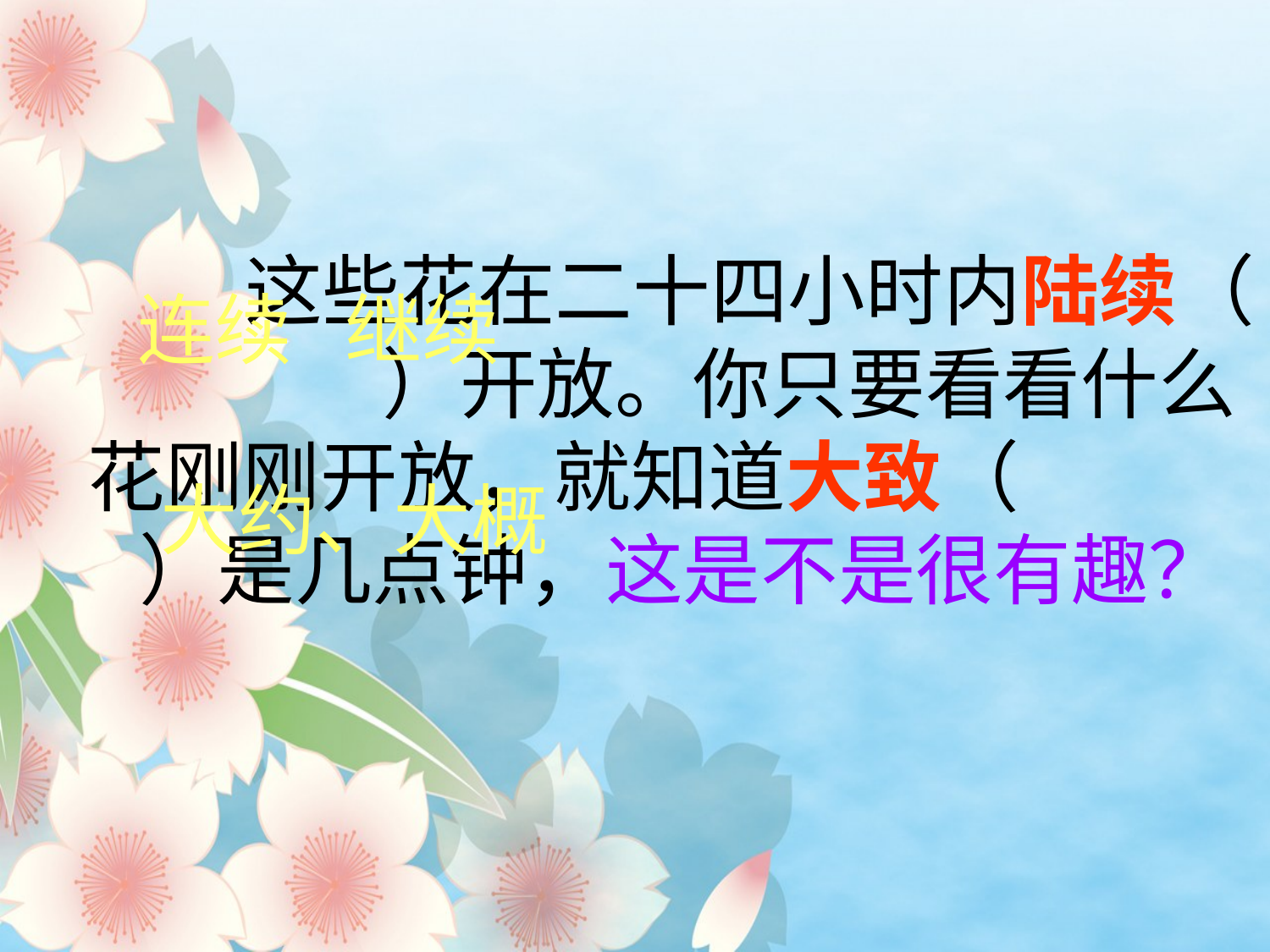

# 这些花在二十四小时内陆续（                  ）开放。你只要看看什么花刚刚开放，就知道大致（                 ）是几点钟，这是不是很有趣？
连续   继续
大约、大概